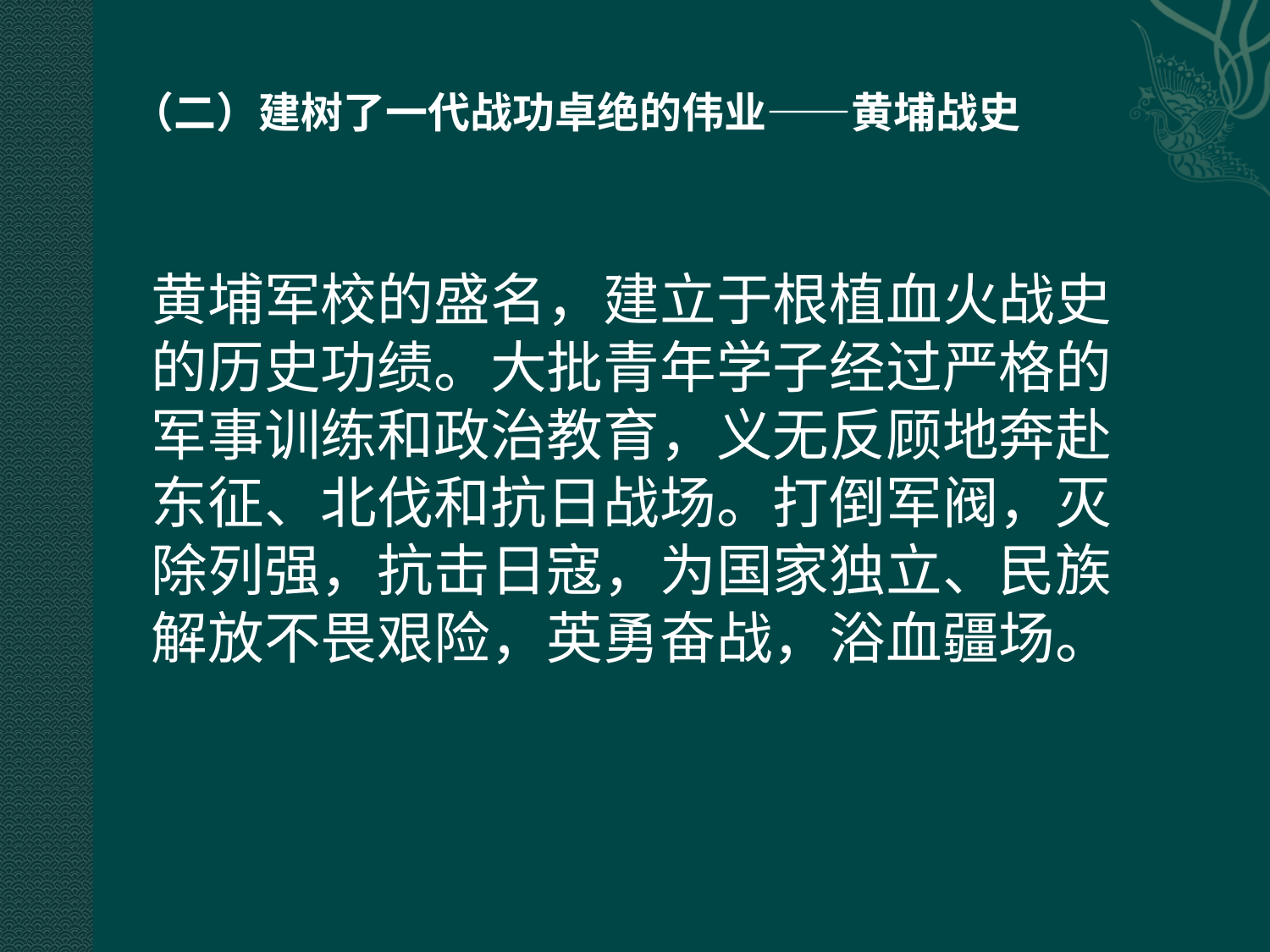

（二）建树了一代战功卓绝的伟业——黄埔战史
黄埔军校的盛名，建立于根植血火战史的历史功绩。大批青年学子经过严格的军事训练和政治教育，义无反顾地奔赴东征、北伐和抗日战场。打倒军阀，灭除列强，抗击日寇，为国家独立、民族解放不畏艰险，英勇奋战，浴血疆场。